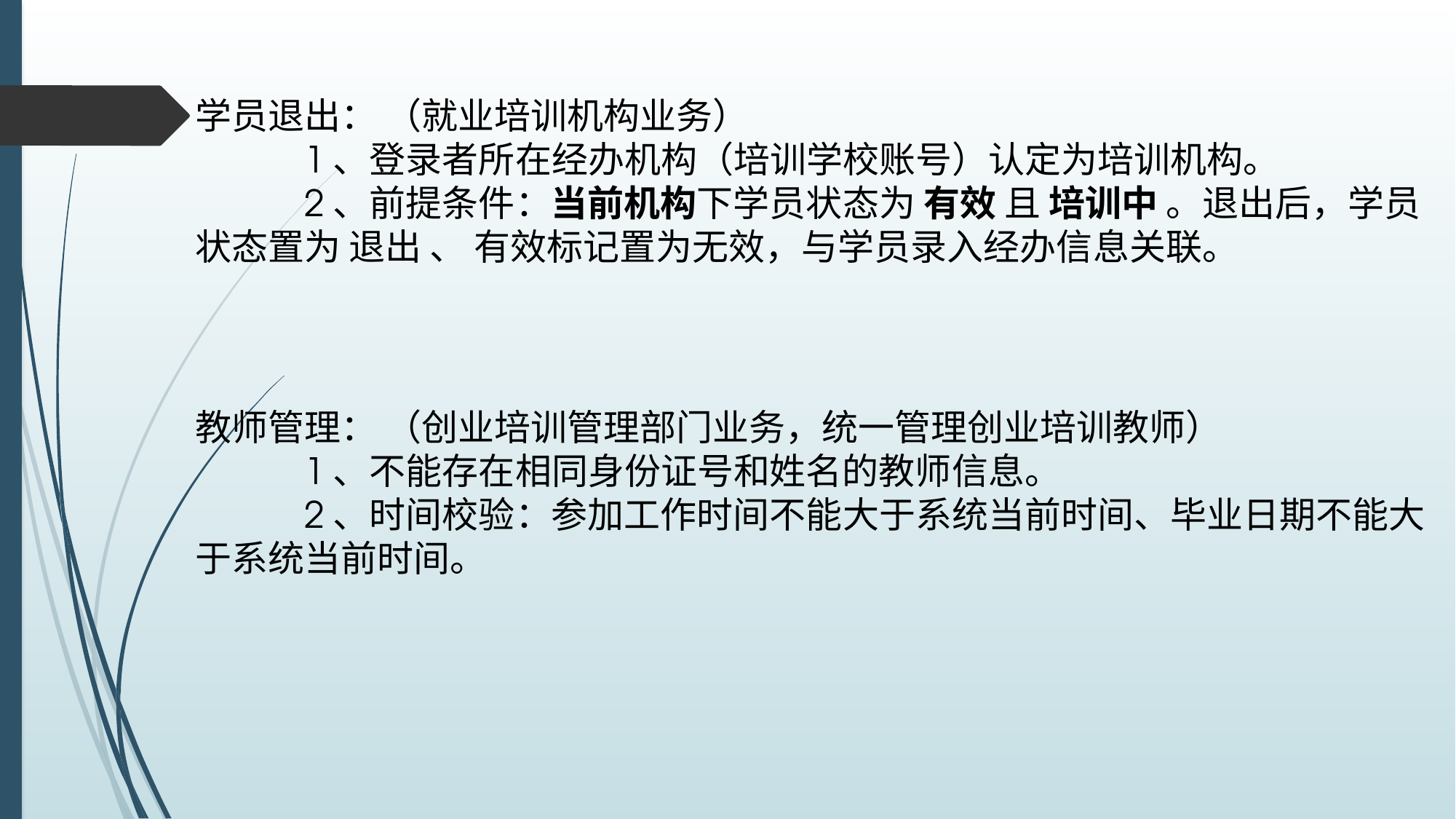

学员退出： （就业培训机构业务）
	1、登录者所在经办机构（培训学校账号）认定为培训机构。
	2、前提条件：当前机构下学员状态为 有效 且 培训中 。退出后，学员状态置为 退出 、 有效标记置为无效，与学员录入经办信息关联。
教师管理： （创业培训管理部门业务，统一管理创业培训教师）
	1、不能存在相同身份证号和姓名的教师信息。
	2、时间校验：参加工作时间不能大于系统当前时间、毕业日期不能大于系统当前时间。